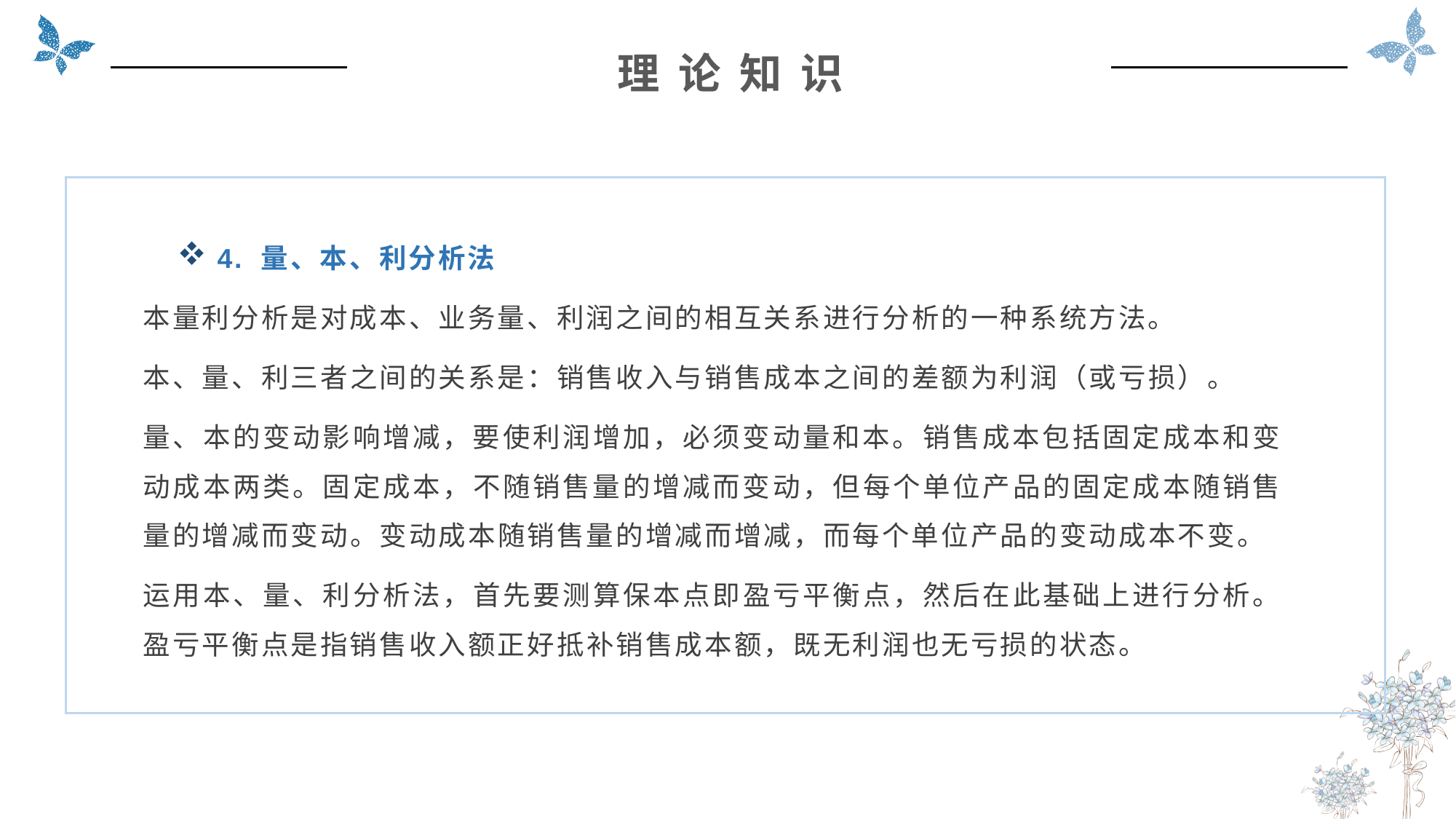

理 论 知 识

 4. 量、本、利分析法
本量利分析是对成本、业务量、利润之间的相互关系进行分析的一种系统方法。
本、量、利三者之间的关系是：销售收入与销售成本之间的差额为利润（或亏损）。
量、本的变动影响增减，要使利润增加，必须变动量和本。销售成本包括固定成本和变动成本两类。固定成本，不随销售量的增减而变动，但每个单位产品的固定成本随销售量的增减而变动。变动成本随销售量的增减而增减，而每个单位产品的变动成本不变。
运用本、量、利分析法，首先要测算保本点即盈亏平衡点，然后在此基础上进行分析。盈亏平衡点是指销售收入额正好抵补销售成本额，既无利润也无亏损的状态。